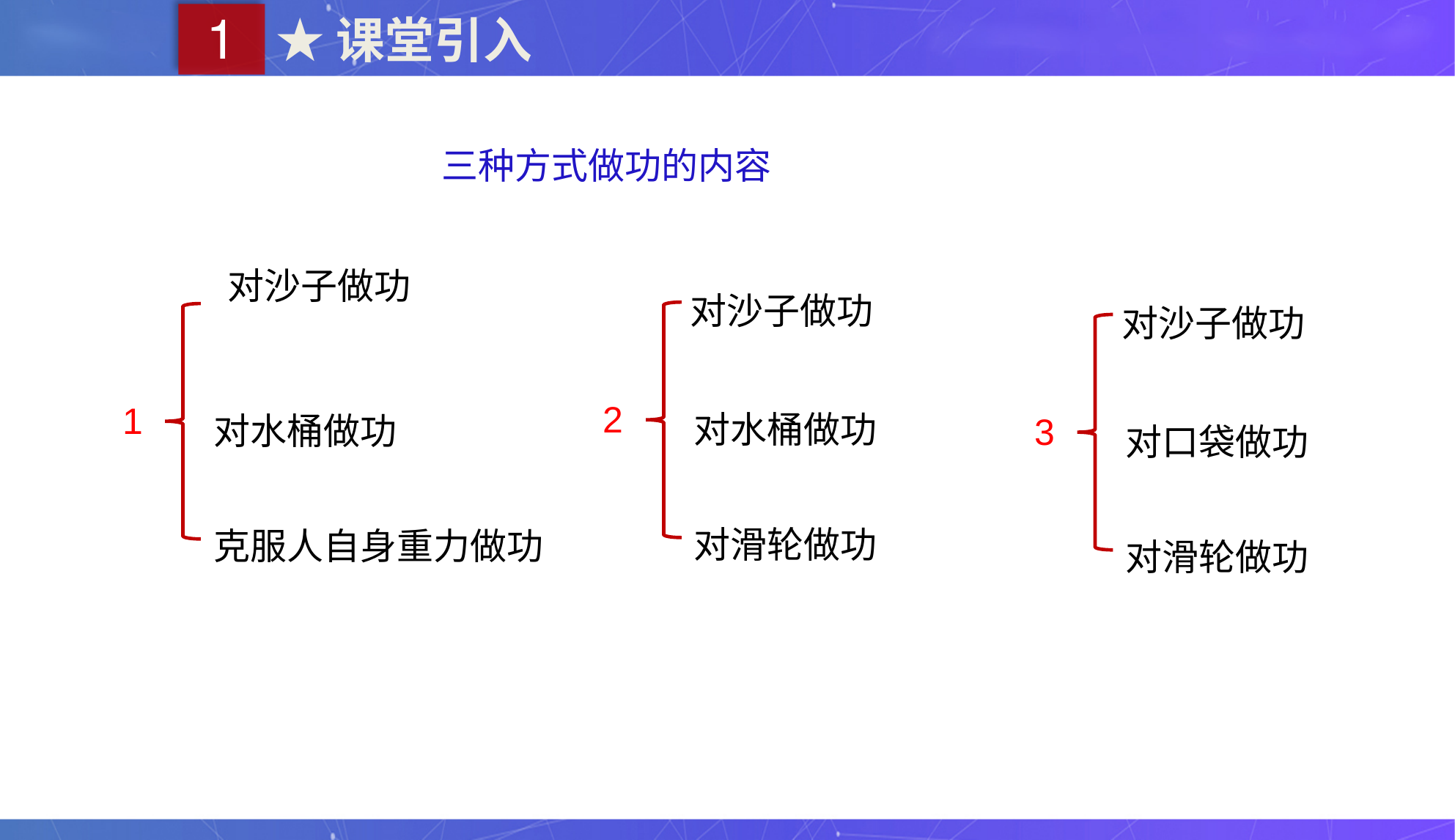

1
★课堂引入
三种方式做功的内容
对沙子做功
对沙子做功
对沙子做功

对水桶做功
对水桶做功
2
对口袋做功
1
3
对滑轮做功
克服人自身重力做功
对滑轮做功